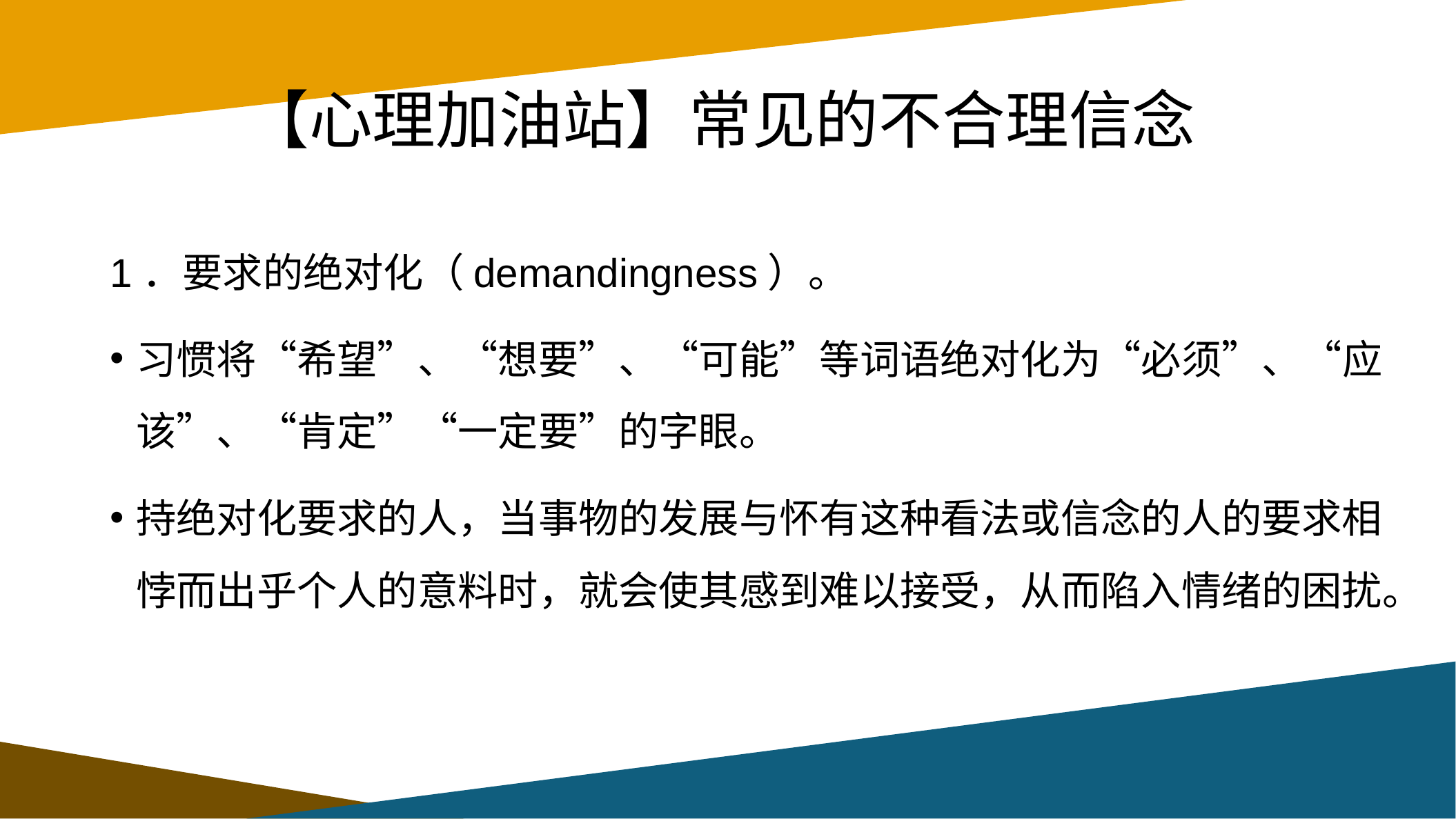

# 【心理加油站】常见的不合理信念
1．要求的绝对化（demandingness）。
习惯将“希望”、“想要”、“可能”等词语绝对化为“必须”、“应该”、“肯定”“一定要”的字眼。
持绝对化要求的人，当事物的发展与怀有这种看法或信念的人的要求相悖而出乎个人的意料时，就会使其感到难以接受，从而陷入情绪的困扰。